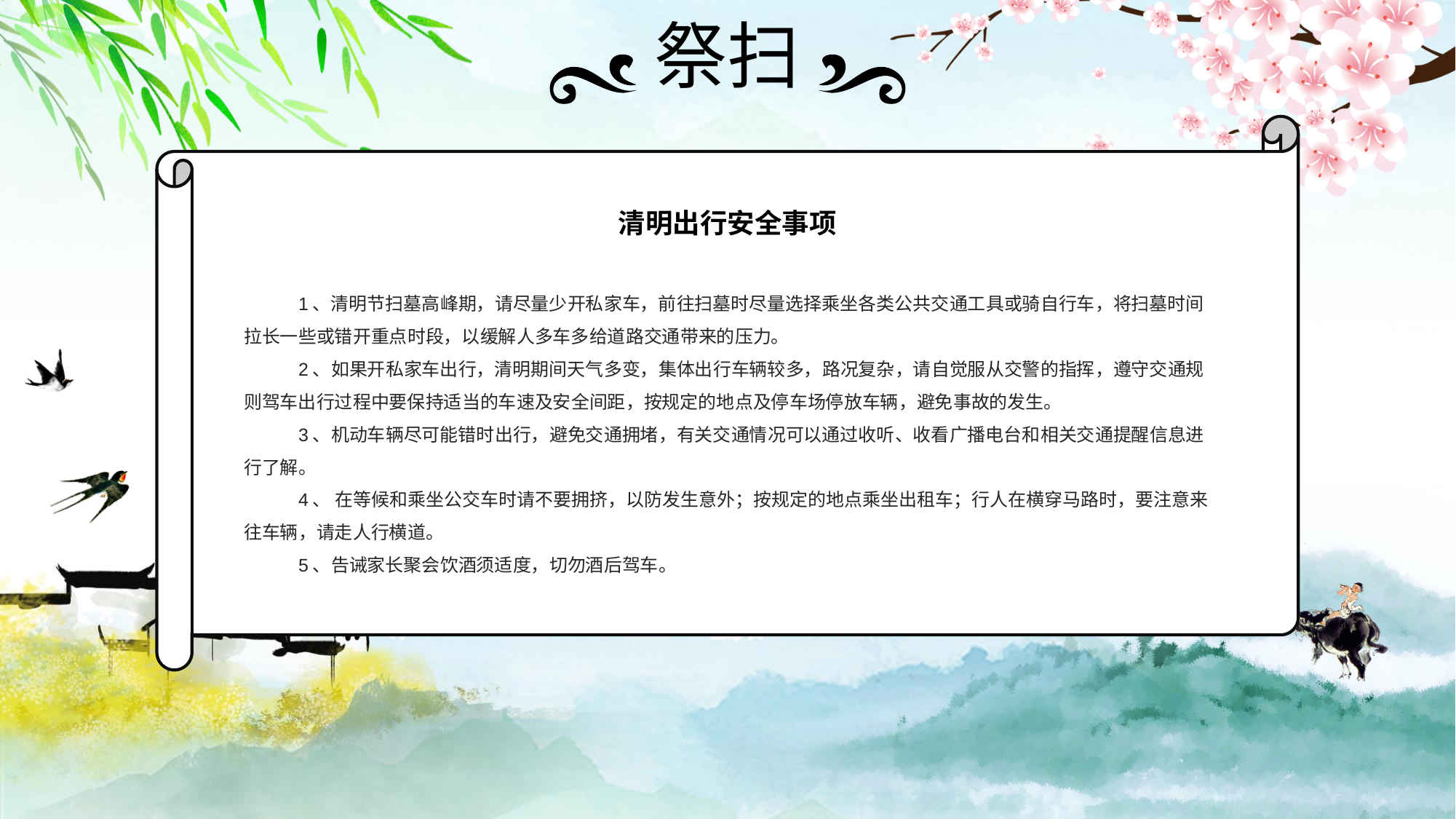

祭扫

清明出行安全事项
1、清明节扫墓高峰期，请尽量少开私家车，前往扫墓时尽量选择乘坐各类公共交通工具或骑自行车，将扫墓时间拉长一些或错开重点时段，以缓解人多车多给道路交通带来的压力。
2、如果开私家车出行，清明期间天气多变，集体出行车辆较多，路况复杂，请自觉服从交警的指挥，遵守交通规则驾车出行过程中要保持适当的车速及安全间距，按规定的地点及停车场停放车辆，避免事故的发生。
3、机动车辆尽可能错时出行，避免交通拥堵，有关交通情况可以通过收听、收看广播电台和相关交通提醒信息进行了解。
4、 在等候和乘坐公交车时请不要拥挤，以防发生意外；按规定的地点乘坐出租车；行人在横穿马路时，要注意来往车辆，请走人行横道。
5、告诫家长聚会饮酒须适度，切勿酒后驾车。